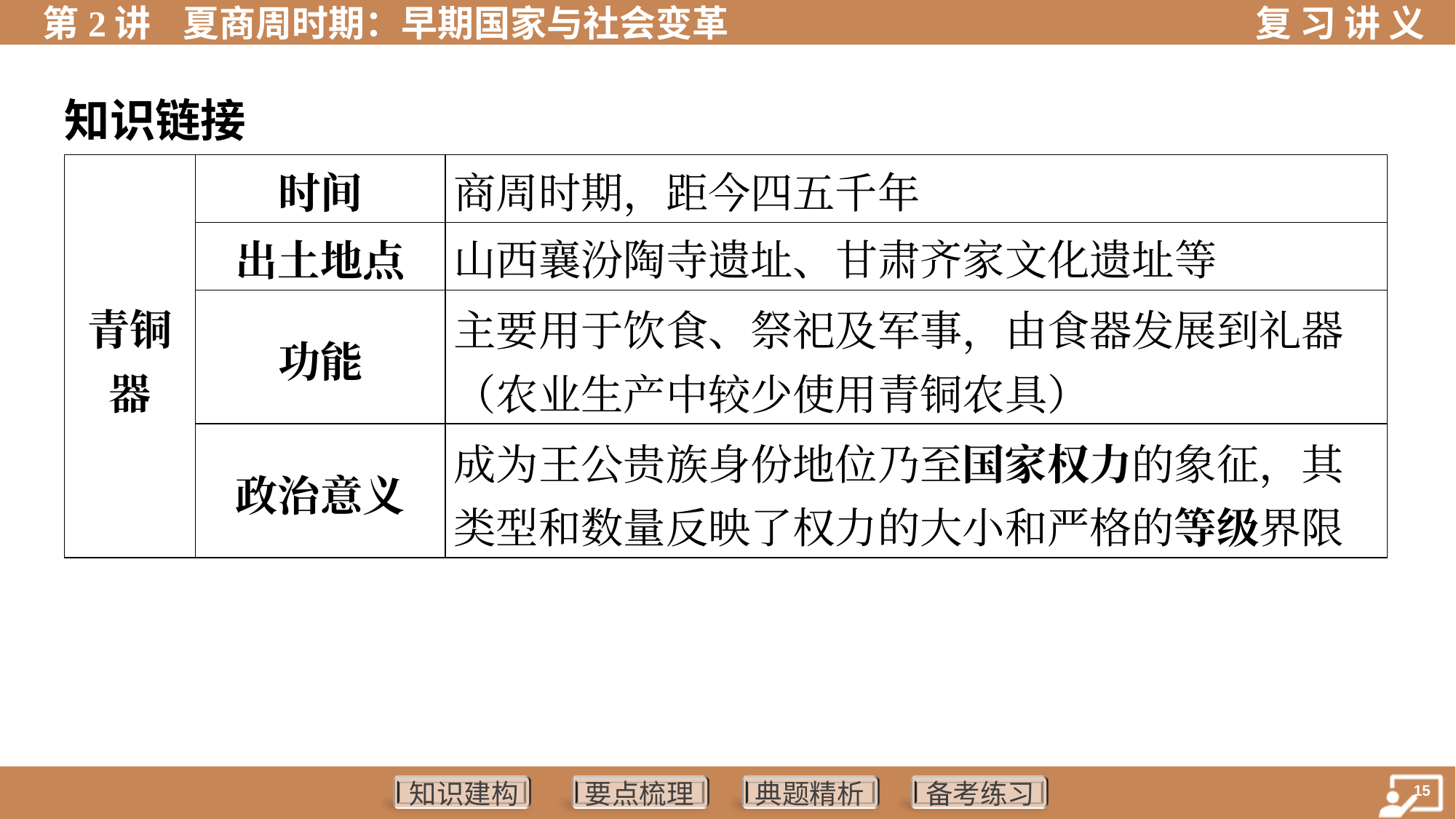

知识链接
| 青铜 器 | 时间 | 商周时期，距今四五千年 |
| --- | --- | --- |
|  | 出土地点 | 山西襄汾陶寺遗址、甘肃齐家文化遗址等 |
|  | 功能 | 主要用于饮食、祭祀及军事，由食器发展到礼器 （农业生产中较少使用青铜农具） |
|  | 政治意义 | 成为王公贵族身份地位乃至国家权力的象征，其 类型和数量反映了权力的大小和严格的等级界限 |